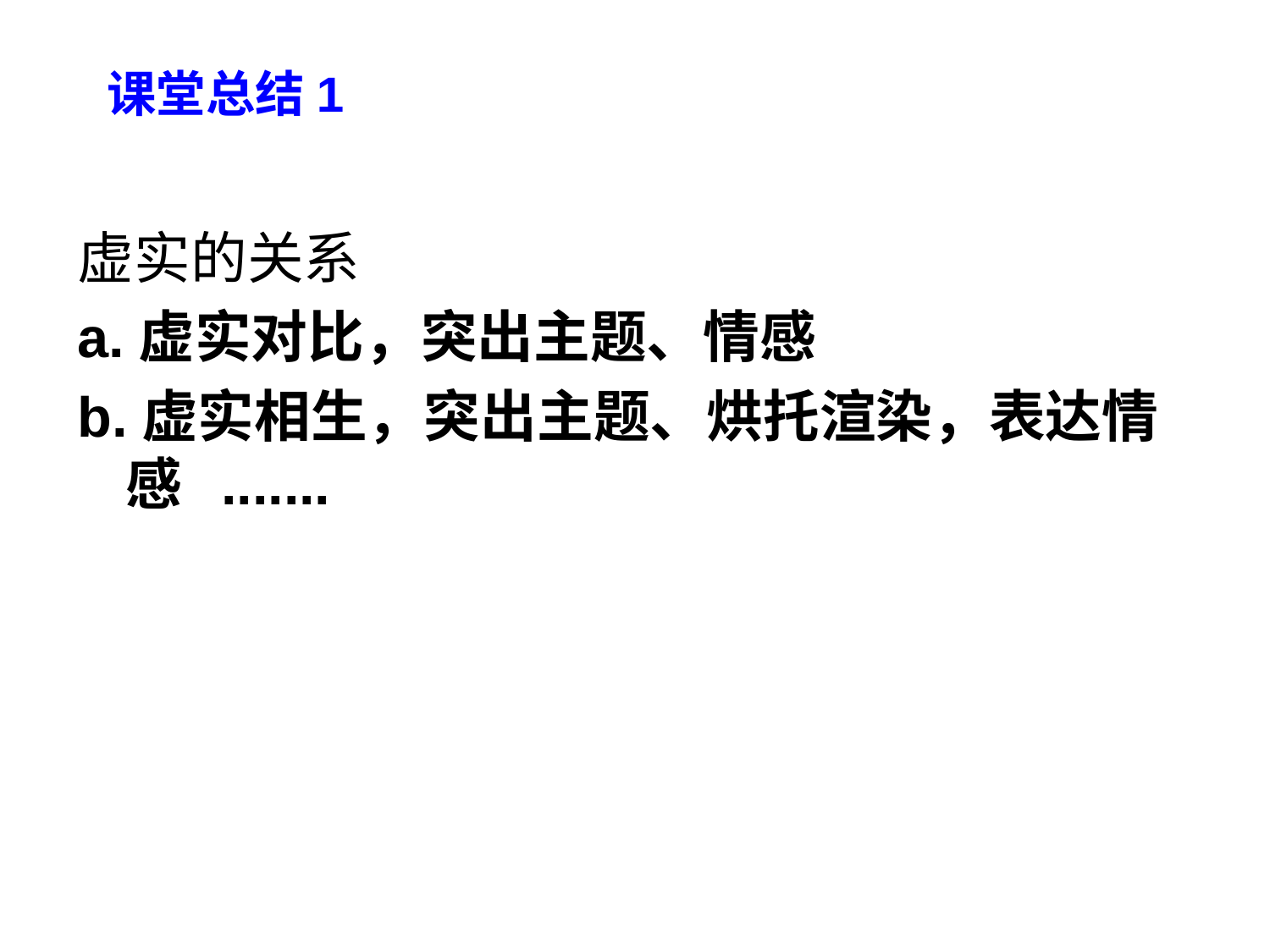

课堂总结1
虚实的关系
a.虚实对比，突出主题、情感
b.虚实相生，突出主题、烘托渲染，表达情感  .......